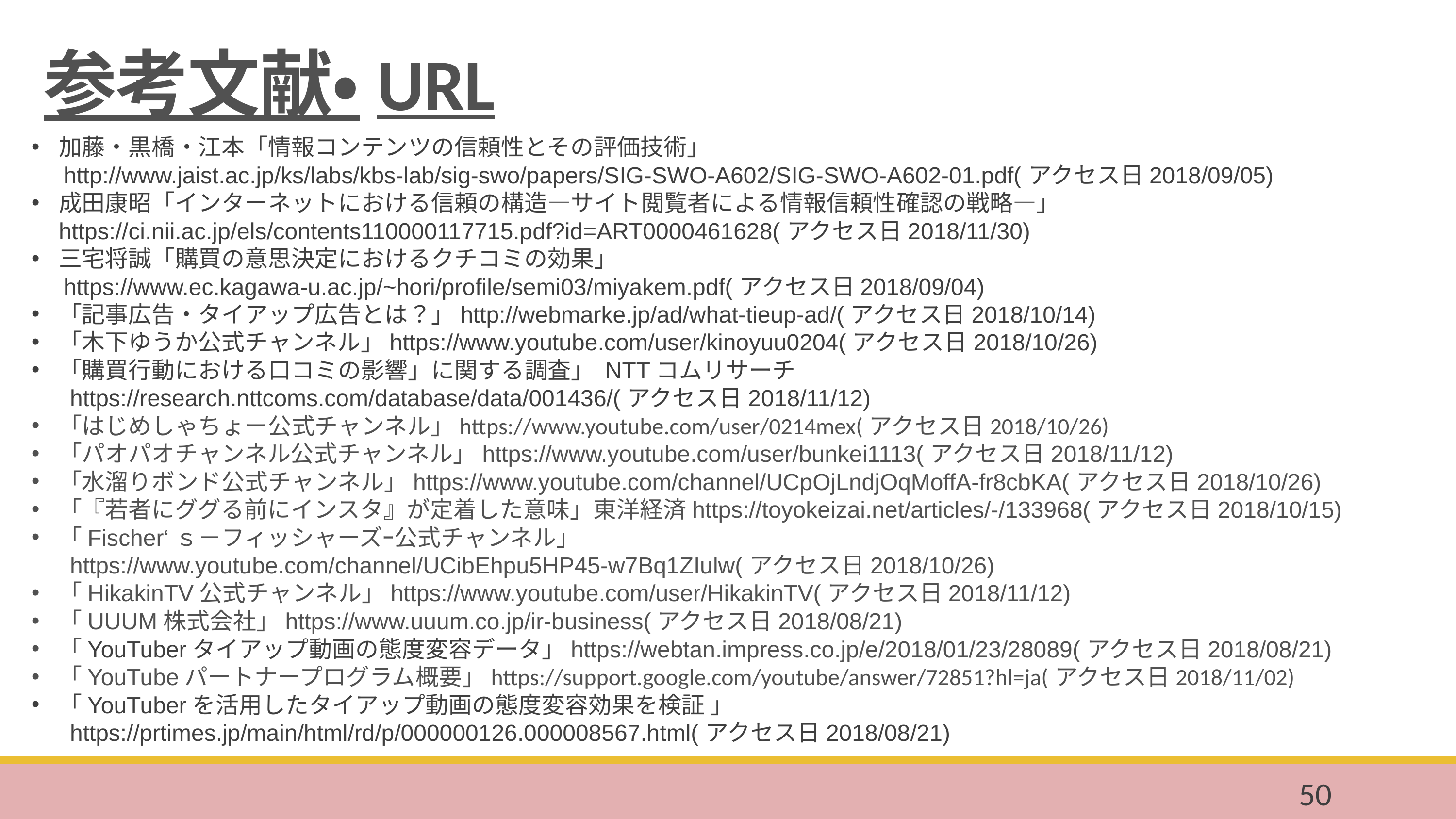

参考文献・URL
加藤・黒橋・江本「情報コンテンツの信頼性とその評価技術」
     http://www.jaist.ac.jp/ks/labs/kbs-lab/sig-swo/papers/SIG-SWO-A602/SIG-SWO-A602-01.pdf(アクセス日2018/09/05)
成田康昭「インターネットにおける信頼の構造―サイト閲覧者による情報信頼性確認の戦略―」      https://ci.nii.ac.jp/els/contents110000117715.pdf?id=ART0000461628(アクセス日2018/11/30)
三宅将誠「購買の意思決定におけるクチコミの効果」
     https://www.ec.kagawa-u.ac.jp/~hori/profile/semi03/miyakem.pdf(アクセス日2018/09/04)
「記事広告・タイアップ広告とは？」http://webmarke.jp/ad/what-tieup-ad/(アクセス日2018/10/14)
「木下ゆうか公式チャンネル」https://www.youtube.com/user/kinoyuu0204(アクセス日2018/10/26)
「購買行動における口コミの影響」に関する調査」 NTTコムリサーチ
      https://research.nttcoms.com/database/data/001436/(アクセス日2018/11/12)
「はじめしゃちょー公式チャンネル」https://www.youtube.com/user/0214mex(アクセス日2018/10/26)
「パオパオチャンネル公式チャンネル」https://www.youtube.com/user/bunkei1113(アクセス日2018/11/12)
「水溜りボンド公式チャンネル」https://www.youtube.com/channel/UCpOjLndjOqMoffA-fr8cbKA(アクセス日2018/10/26)
「『若者にググる前にインスタ』が定着した意味」東洋経済https://toyokeizai.net/articles/-/133968(アクセス日2018/10/15)
「Fischer‘ｓ－フィッシャーズｰ公式チャンネル」
      https://www.youtube.com/channel/UCibEhpu5HP45-w7Bq1ZIulw(アクセス日2018/10/26)
「HikakinTV公式チャンネル」https://www.youtube.com/user/HikakinTV(アクセス日2018/11/12)
「UUUM株式会社」https://www.uuum.co.jp/ir-business(アクセス日2018/08/21)
「YouTuberタイアップ動画の態度変容データ」https://webtan.impress.co.jp/e/2018/01/23/28089(アクセス日2018/08/21)
「YouTubeパートナープログラム概要」https://support.google.com/youtube/answer/72851?hl=ja(アクセス日2018/11/02)
「YouTuberを活用したタイアップ動画の態度変容効果を検証 」
      https://prtimes.jp/main/html/rd/p/000000126.000008567.html(アクセス日2018/08/21)

50